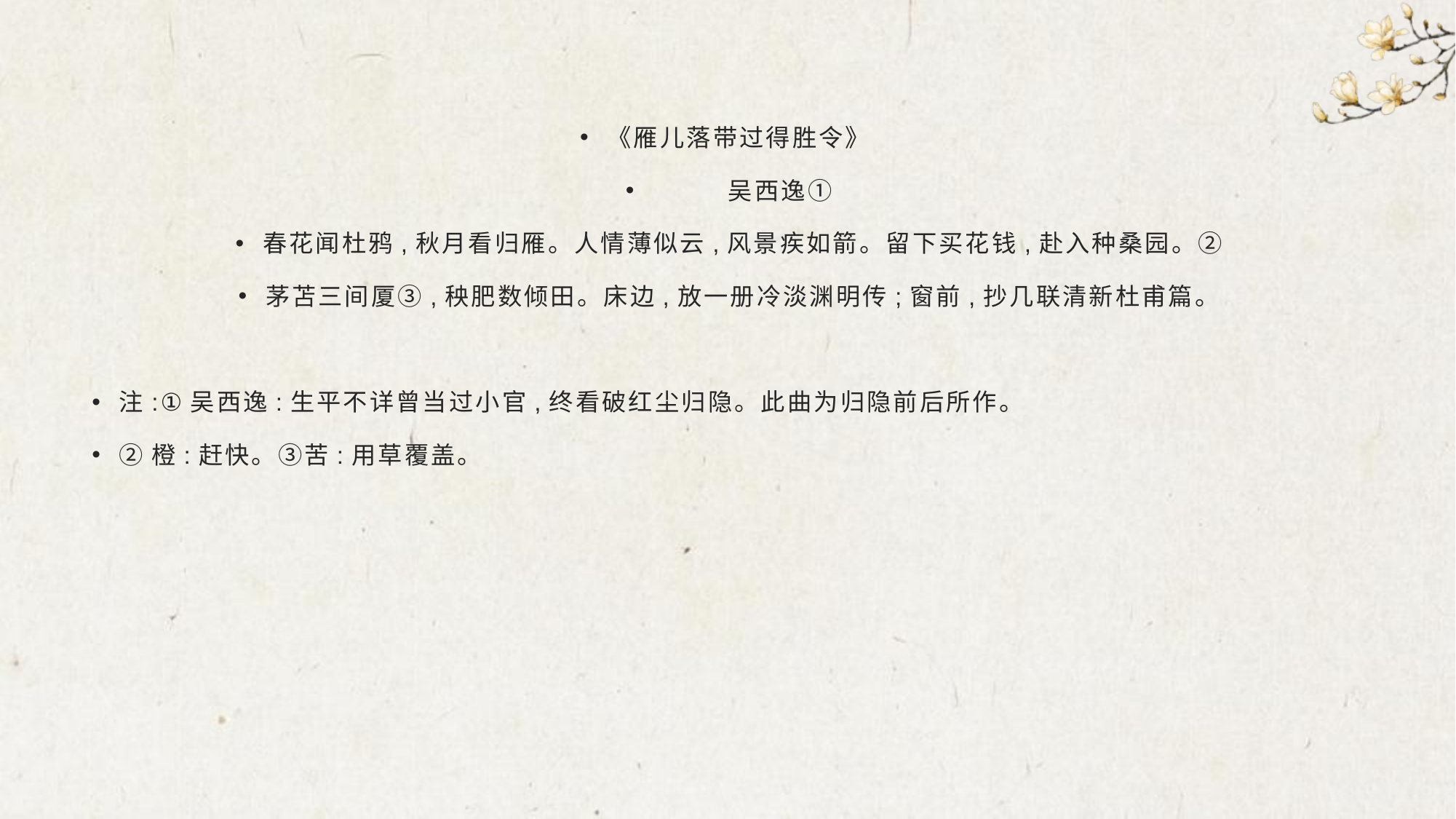

#
《雁儿落带过得胜令》
         吴西逸①
春花闻杜鸦,秋月看归雁。人情薄似云,风景疾如箭。留下买花钱,赴入种桑园。②
茅苫三间厦③,秧肥数倾田。床边,放一册冷淡渊明传;窗前,抄几联清新杜甫篇。

注:①吴西逸:生平不详曾当过小官,终看破红尘归隐。此曲为归隐前后所作。
②橙:赶快。③苦:用草覆盖。